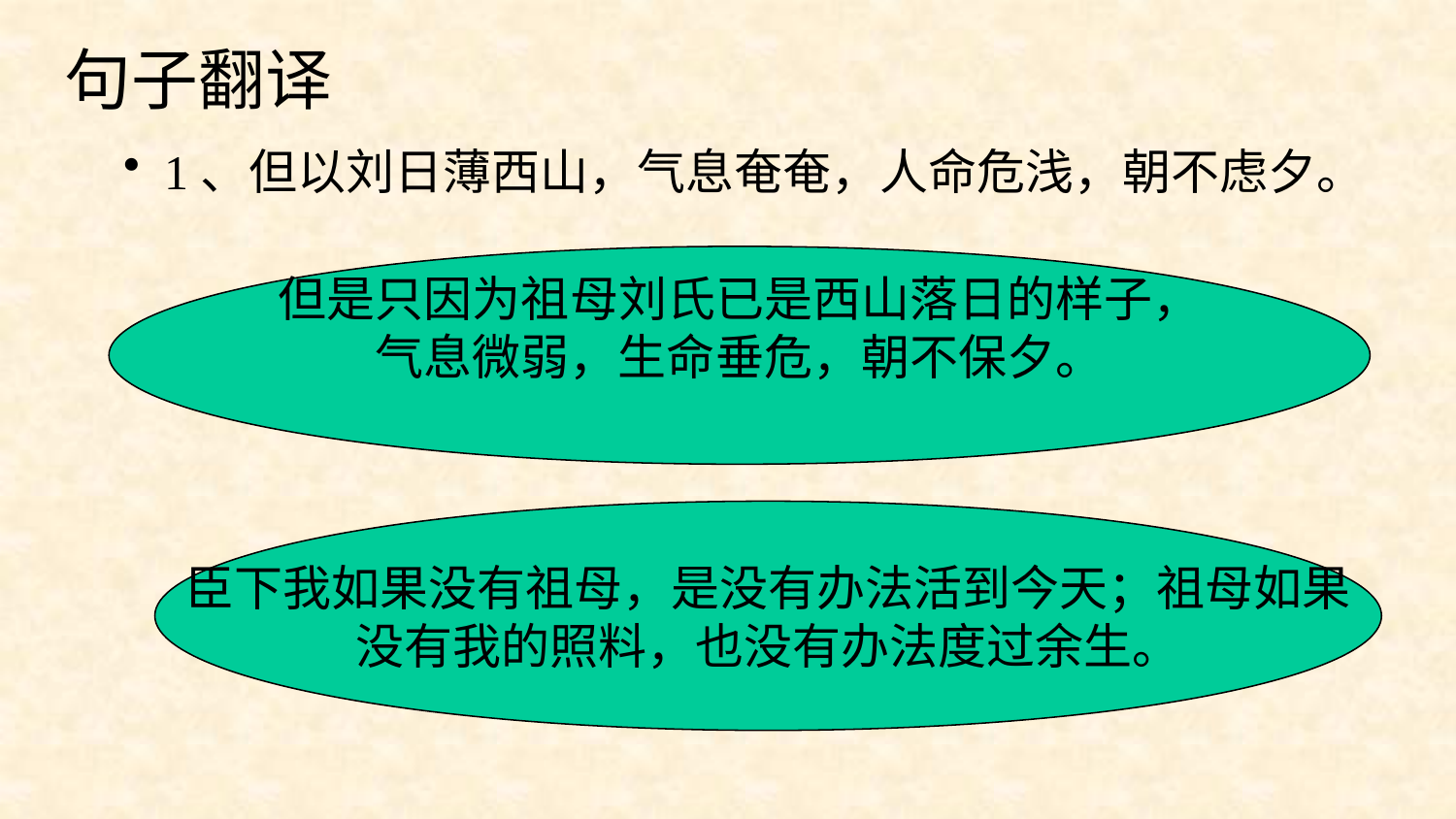

# 句子翻译
1、但以刘日薄西山，气息奄奄，人命危浅，朝不虑夕。

2、臣无祖母，无以至今日；祖母无臣，无以终余年。

但是只因为祖母刘氏已是西山落日的样子，
气息微弱，生命垂危，朝不保夕。

臣下我如果没有祖母，是没有办法活到今天；祖母如果
没有我的照料，也没有办法度过余生。